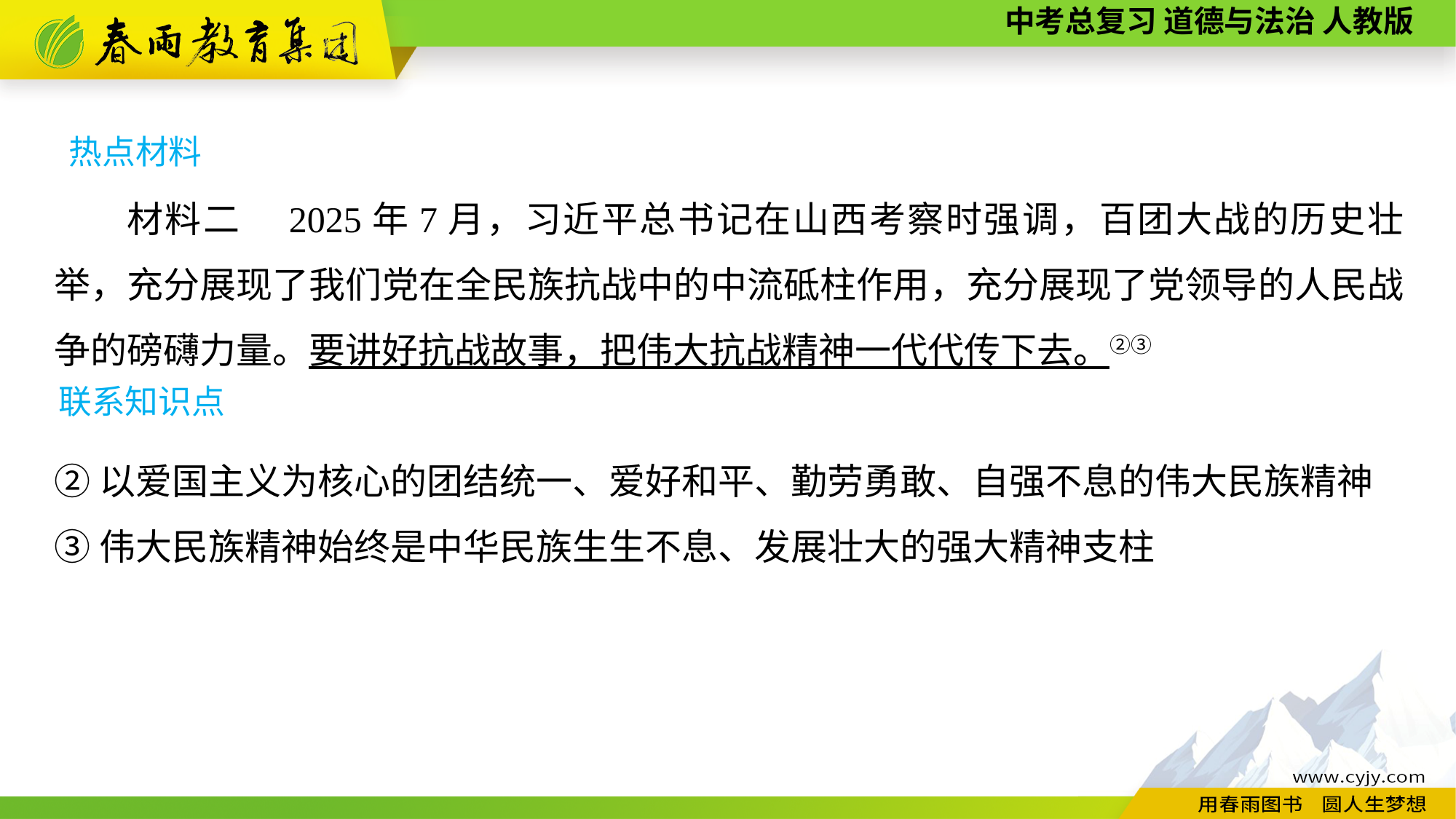

热点材料
材料二　2025年7月，习近平总书记在山西考察时强调，百团大战的历史壮举，充分展现了我们党在全民族抗战中的中流砥柱作用，充分展现了党领导的人民战争的磅礴力量。要讲好抗战故事，把伟大抗战精神一代代传下去。②③

②以爱国主义为核心的团结统一、爱好和平、勤劳勇敢、自强不息的伟大民族精神
③伟大民族精神始终是中华民族生生不息、发展壮大的强大精神支柱
联系知识点